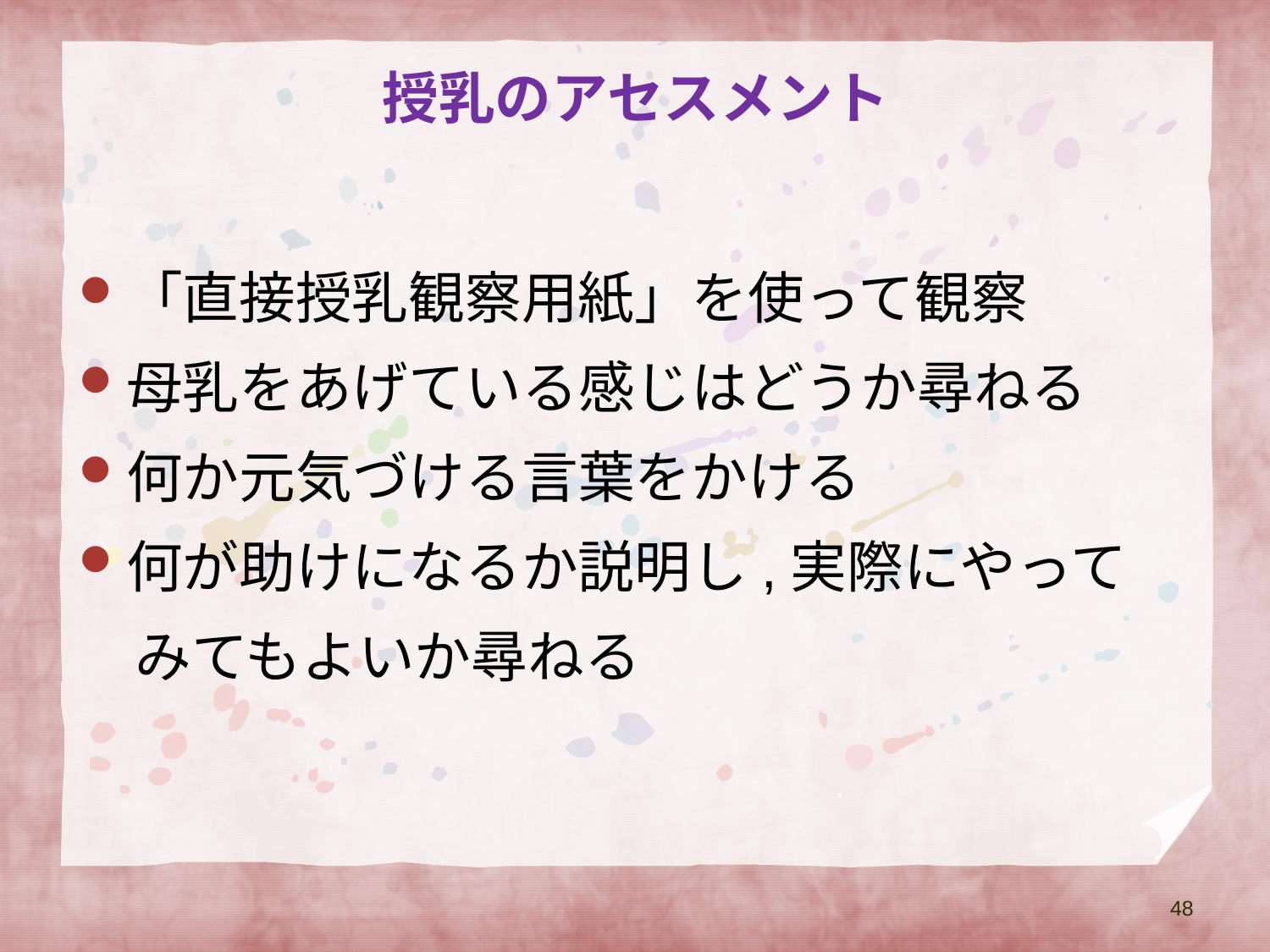

# 授乳のアセスメント
「直接授乳観察用紙」を使って観察
母乳をあげている感じはどうか尋ねる
何か元気づける言葉をかける
何が助けになるか説明し,実際にやって
　みてもよいか尋ねる
48